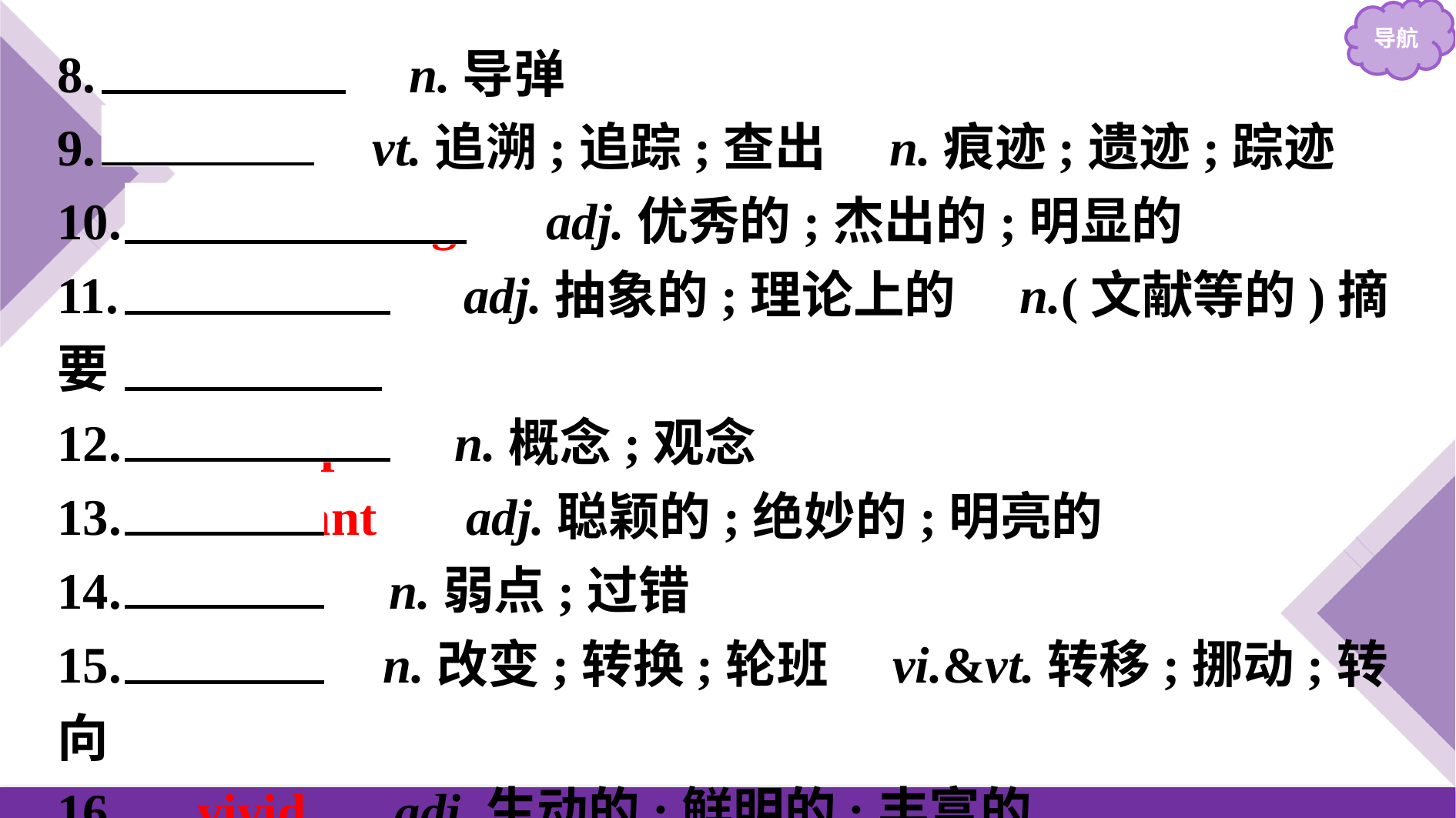

8.　missile　 n.导弹
9.　trace　 vt.追溯;追踪;查出　n.痕迹;遗迹;踪迹
10.　outstanding　 adj.优秀的;杰出的;明显的
11.　abstract　 adj.抽象的;理论上的　n.(文献等的)摘要
12.　concept　 n.概念;观念
13.　brilliant　 adj.聪颖的;绝妙的;明亮的
14.　fault　 n.弱点;过错
15.　shift　 n.改变;转换;轮班　vi.&vt.转移;挪动;转向
16.　vivid　 adj.生动的;鲜明的;丰富的